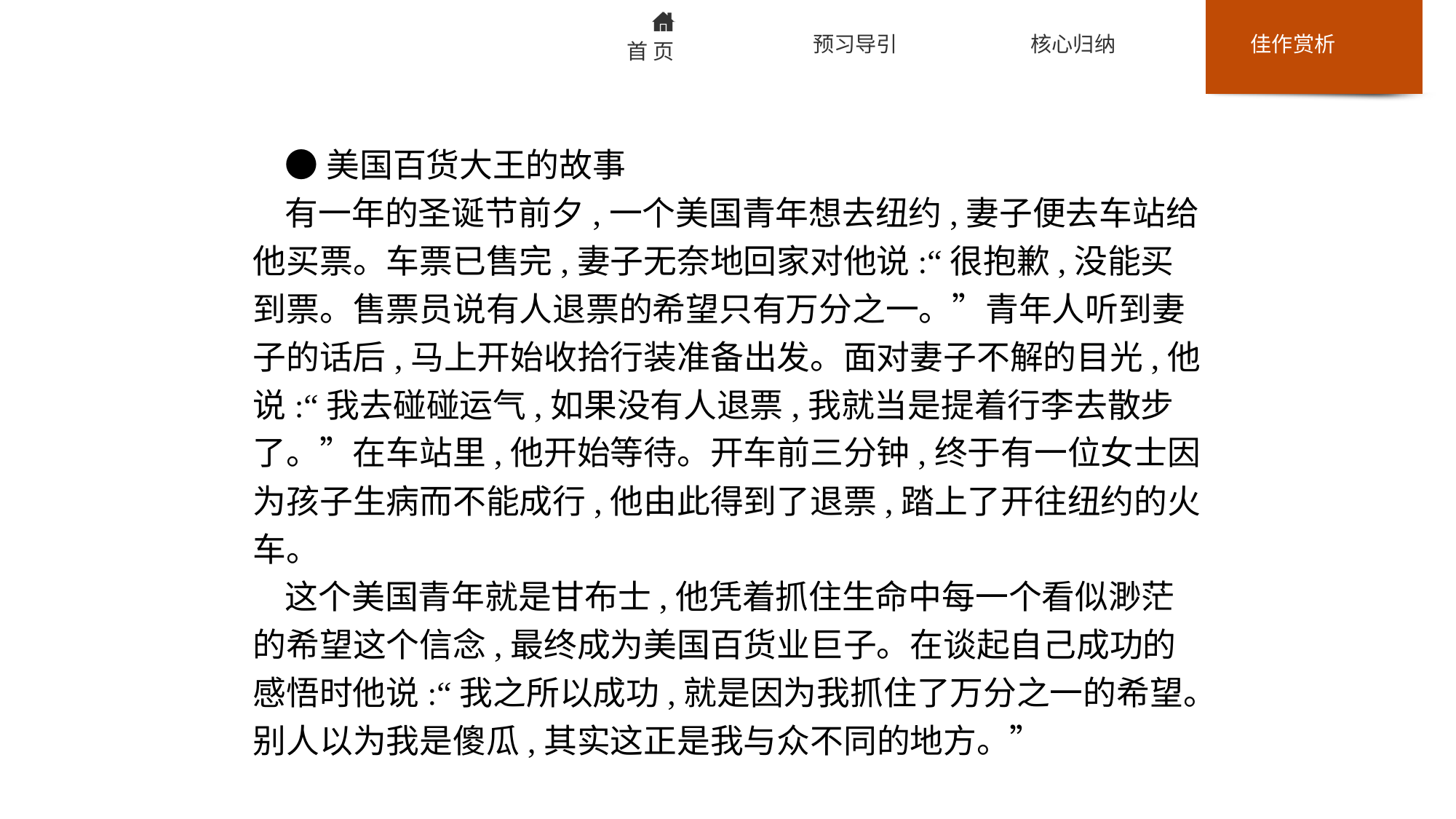

●美国百货大王的故事
有一年的圣诞节前夕,一个美国青年想去纽约,妻子便去车站给他买票。车票已售完,妻子无奈地回家对他说:“很抱歉,没能买到票。售票员说有人退票的希望只有万分之一。”青年人听到妻子的话后,马上开始收拾行装准备出发。面对妻子不解的目光,他说:“我去碰碰运气,如果没有人退票,我就当是提着行李去散步了。”在车站里,他开始等待。开车前三分钟,终于有一位女士因为孩子生病而不能成行,他由此得到了退票,踏上了开往纽约的火车。
这个美国青年就是甘布士,他凭着抓住生命中每一个看似渺茫的希望这个信念,最终成为美国百货业巨子。在谈起自己成功的感悟时他说:“我之所以成功,就是因为我抓住了万分之一的希望。别人以为我是傻瓜,其实这正是我与众不同的地方。”